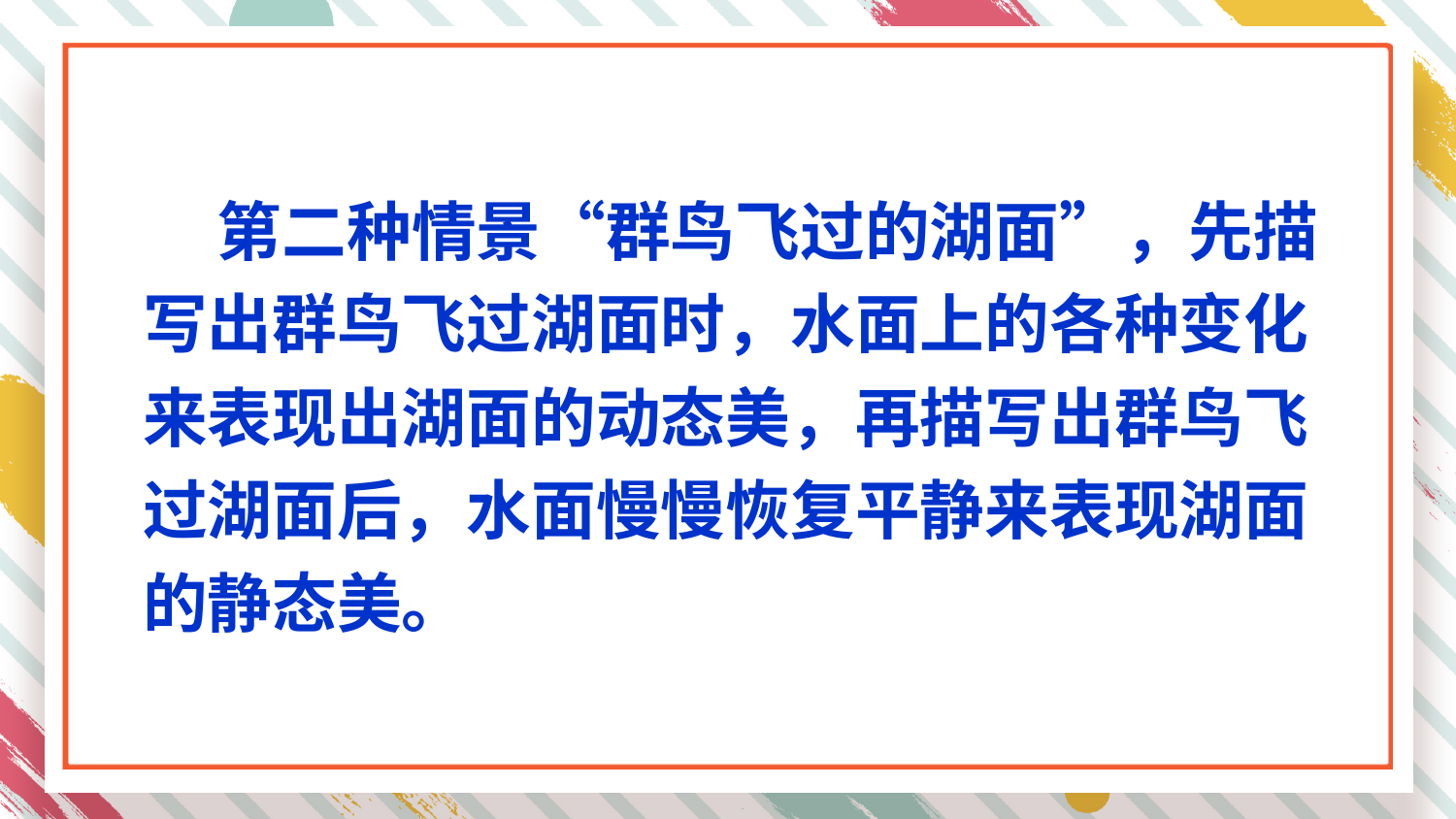

第二种情景“群鸟飞过的湖面”，先描写出群鸟飞过湖面时，水面上的各种变化来表现出湖面的动态美，再描写出群鸟飞过湖面后，水面慢慢恢复平静来表现湖面的静态美。